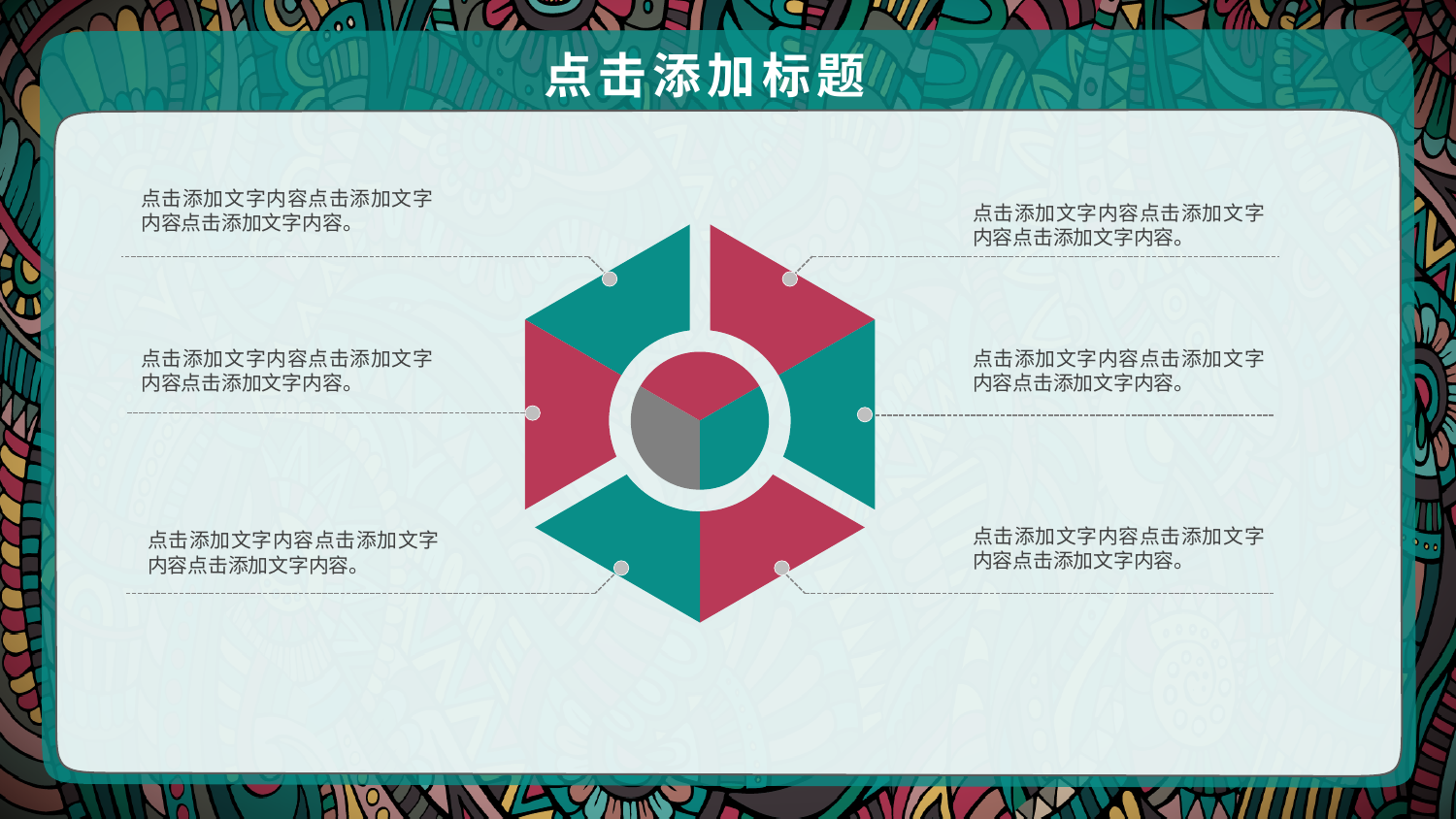

点击添加标题
点击添加文字内容点击添加文字内容点击添加文字内容。
点击添加文字内容点击添加文字内容点击添加文字内容。

点击添加文字内容点击添加文字内容点击添加文字内容。
点击添加文字内容点击添加文字内容点击添加文字内容。

点击添加文字内容点击添加文字内容点击添加文字内容。
点击添加文字内容点击添加文字内容点击添加文字内容。